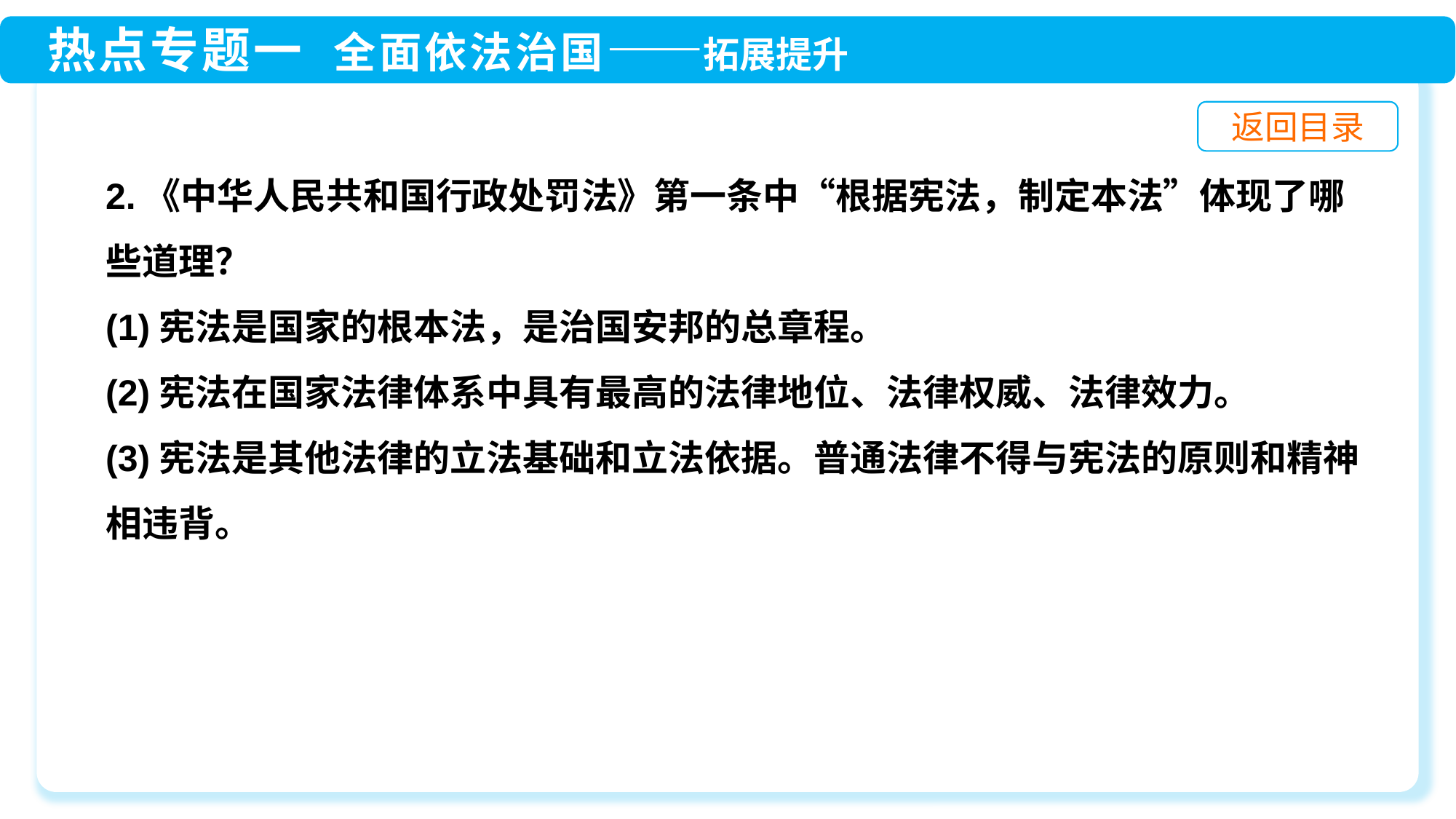

2.《中华人民共和国行政处罚法》第一条中“根据宪法，制定本法”体现了哪些道理？
(1)宪法是国家的根本法，是治国安邦的总章程。
(2)宪法在国家法律体系中具有最高的法律地位、法律权威、法律效力。
(3)宪法是其他法律的立法基础和立法依据。普通法律不得与宪法的原则和精神相违背。